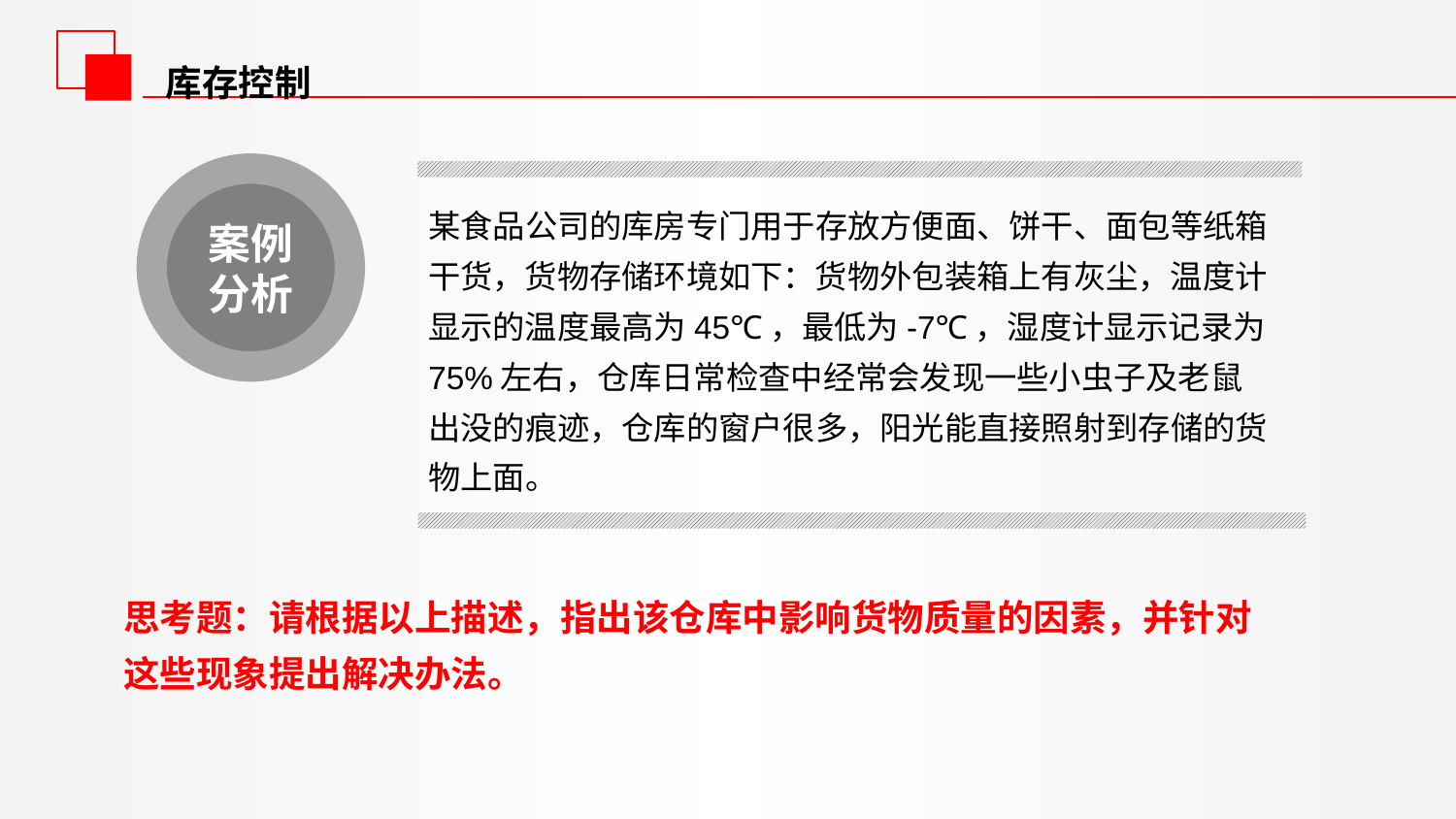

库存控制

案例分析
某食品公司的库房专门用于存放方便面、饼干、面包等纸箱干货，货物存储环境如下：货物外包装箱上有灰尘，温度计显示的温度最高为45℃，最低为-7℃，湿度计显示记录为75%左右，仓库日常检查中经常会发现一些小虫子及老鼠出没的痕迹，仓库的窗户很多，阳光能直接照射到存储的货物上面。

思考题：请根据以上描述，指出该仓库中影响货物质量的因素，并针对这些现象提出解决办法。